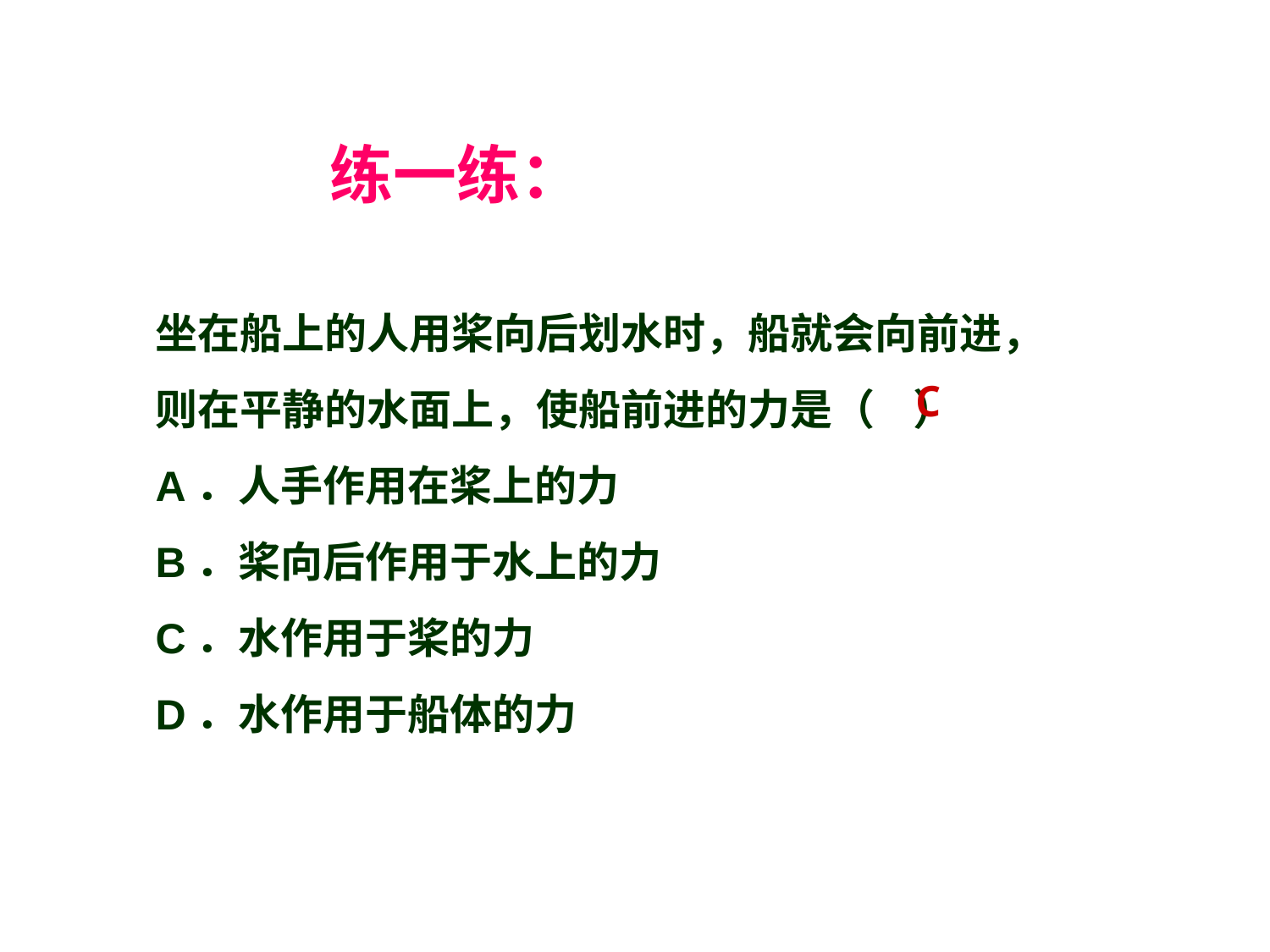

# 练一练：
坐在船上的人用桨向后划水时，船就会向前进，
则在平静的水面上，使船前进的力是（    ）
A．人手作用在桨上的力
B．桨向后作用于水上的力
C．水作用于桨的力
D．水作用于船体的力
C